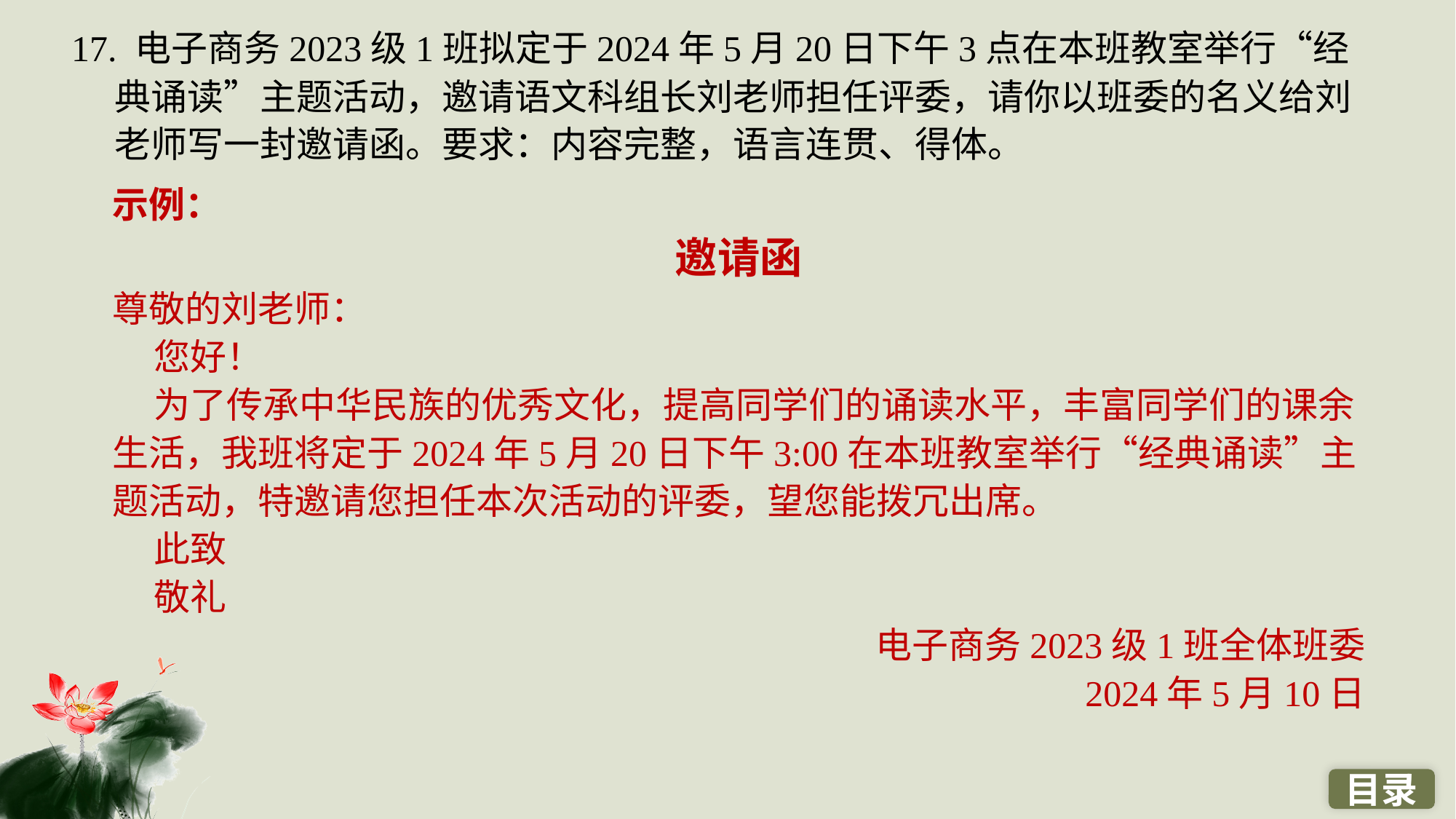

17. 电子商务2023级1班拟定于2024年5月20日下午3点在本班教室举行“经典诵读”主题活动，邀请语文科组长刘老师担任评委，请你以班委的名义给刘老师写一封邀请函。要求：内容完整，语言连贯、得体。
示例：
邀请函
尊敬的刘老师：
    您好！
    为了传承中华民族的优秀文化，提高同学们的诵读水平，丰富同学们的课余生活，我班将定于2024年5月20日下午3:00在本班教室举行“经典诵读”主题活动，特邀请您担任本次活动的评委，望您能拨冗出席。
    此致
    敬礼
电子商务2023级1班全体班委
2024年5月10日